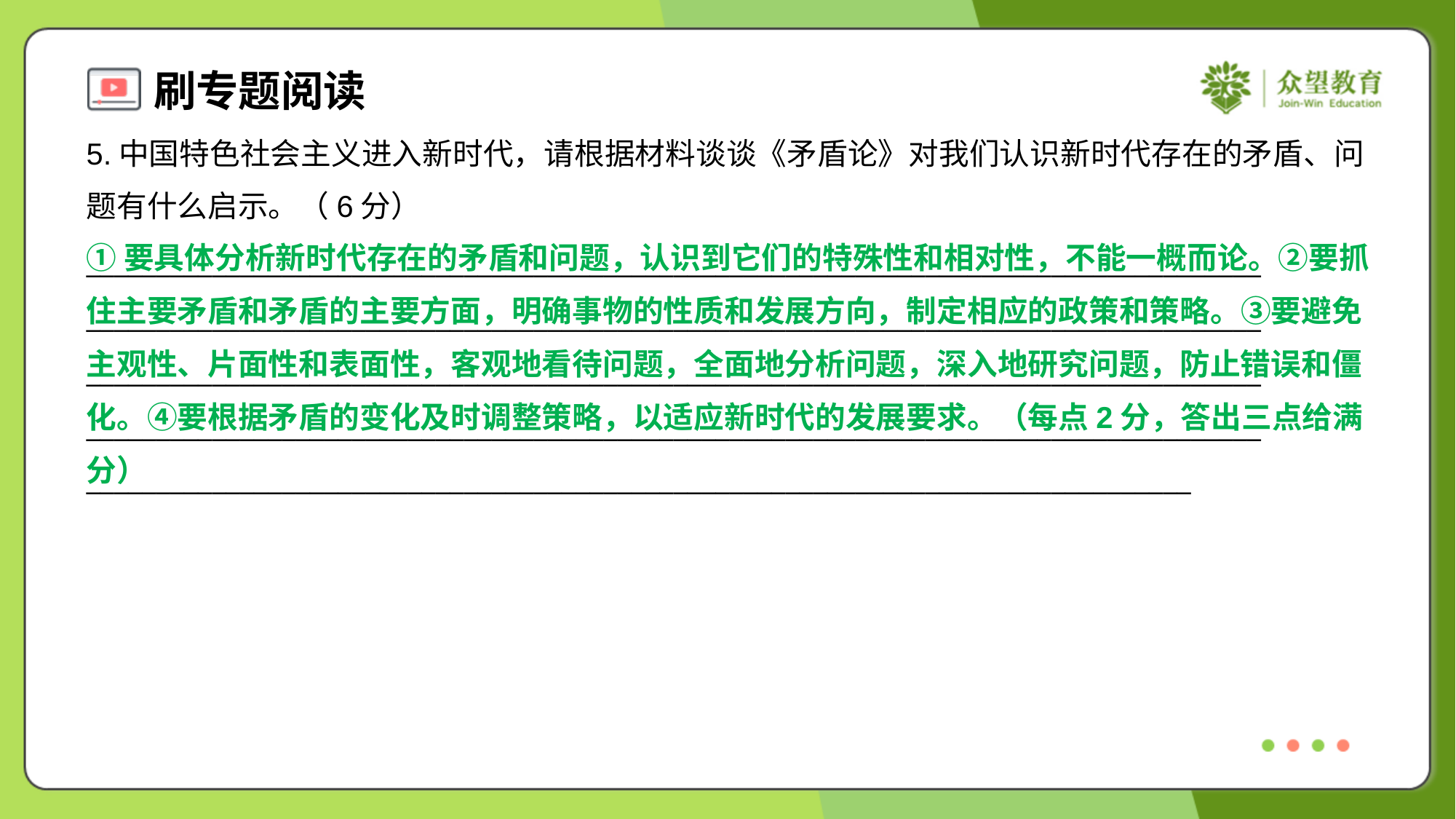

5.中国特色社会主义进入新时代，请根据材料谈谈《矛盾论》对我们认识新时代存在的矛盾、问
题有什么启示。（6分）
①要具体分析新时代存在的矛盾和问题，认识到它们的特殊性和相对性，不能一概而论。②要抓
住主要矛盾和矛盾的主要方面，明确事物的性质和发展方向，制定相应的政策和策略。③要避免
主观性、片面性和表面性，客观地看待问题，全面地分析问题，深入地研究问题，防止错误和僵
化。④要根据矛盾的变化及时调整策略，以适应新时代的发展要求。（每点2分，答出三点给满
分）
____________________________________________________________________________________
____________________________________________________________________________________
____________________________________________________________________________________
____________________________________________________________________________________
_______________________________________________________________________________